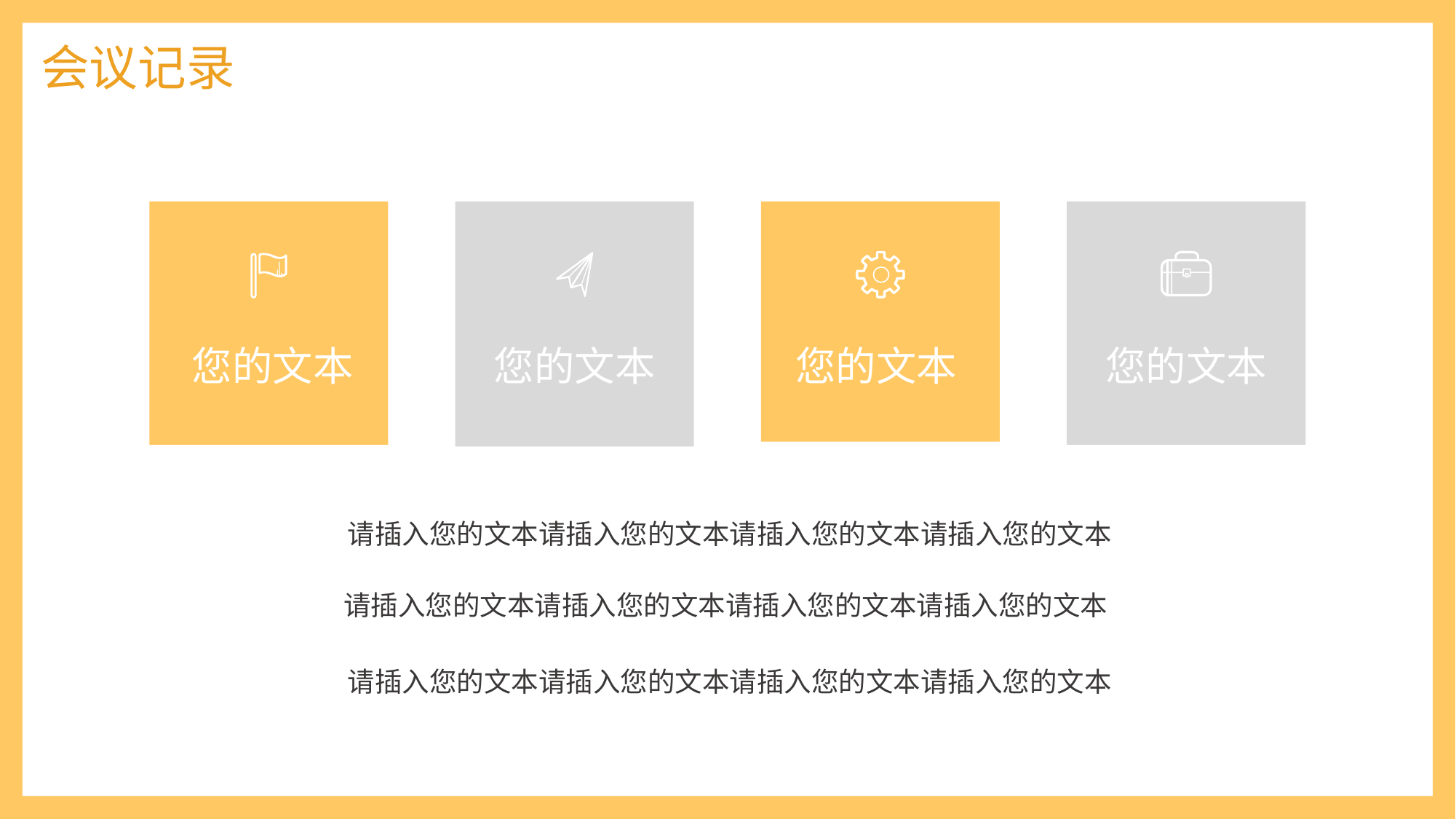

会议记录

您的文本
您的文本
您的文本
您的文本
请插入您的文本请插入您的文本请插入您的文本请插入您的文本
请插入您的文本请插入您的文本请插入您的文本请插入您的文本
请插入您的文本请插入您的文本请插入您的文本请插入您的文本